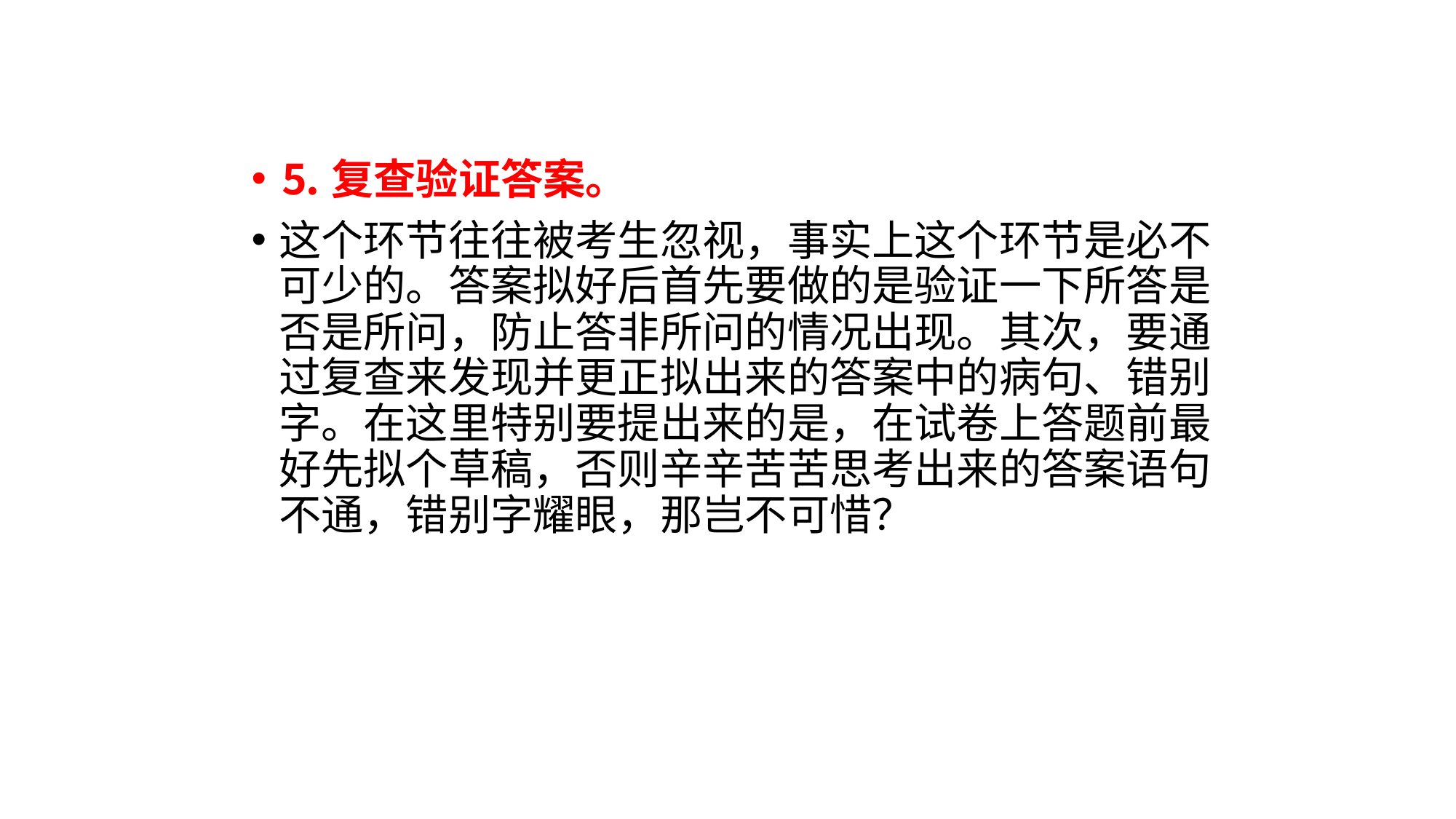

⒌复查验证答案。
这个环节往往被考生忽视，事实上这个环节是必不可少的。答案拟好后首先要做的是验证一下所答是否是所问，防止答非所问的情况出现。其次，要通过复查来发现并更正拟出来的答案中的病句、错别字。在这里特别要提出来的是，在试卷上答题前最好先拟个草稿，否则辛辛苦苦思考出来的答案语句不通，错别字耀眼，那岂不可惜？